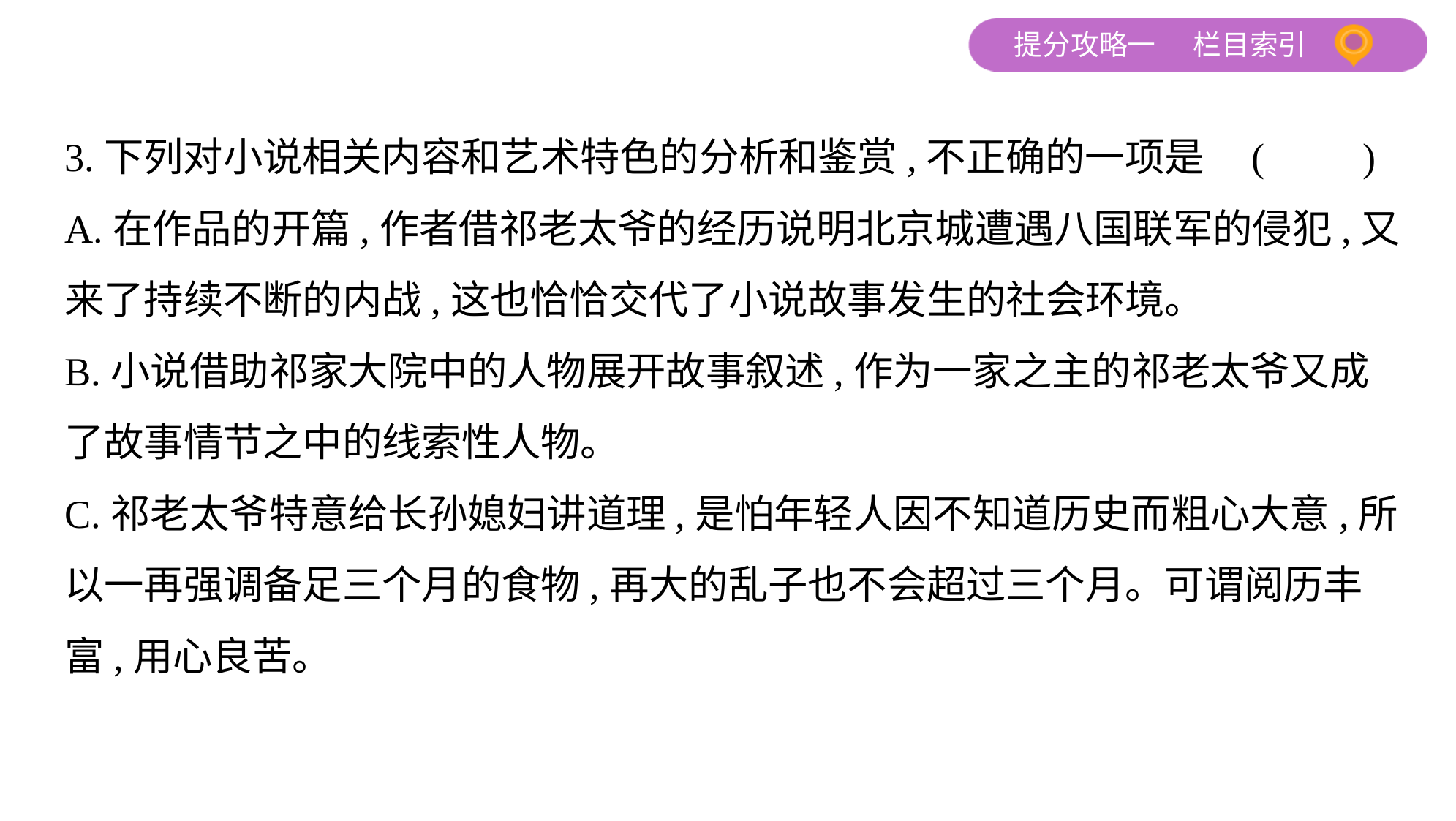

3.下列对小说相关内容和艺术特色的分析和鉴赏,不正确的一项是 (　　)
A.在作品的开篇,作者借祁老太爷的经历说明北京城遭遇八国联军的侵犯,又
来了持续不断的内战,这也恰恰交代了小说故事发生的社会环境。
B.小说借助祁家大院中的人物展开故事叙述,作为一家之主的祁老太爷又成
了故事情节之中的线索性人物。
C.祁老太爷特意给长孙媳妇讲道理,是怕年轻人因不知道历史而粗心大意,所
以一再强调备足三个月的食物,再大的乱子也不会超过三个月。可谓阅历丰
富,用心良苦。